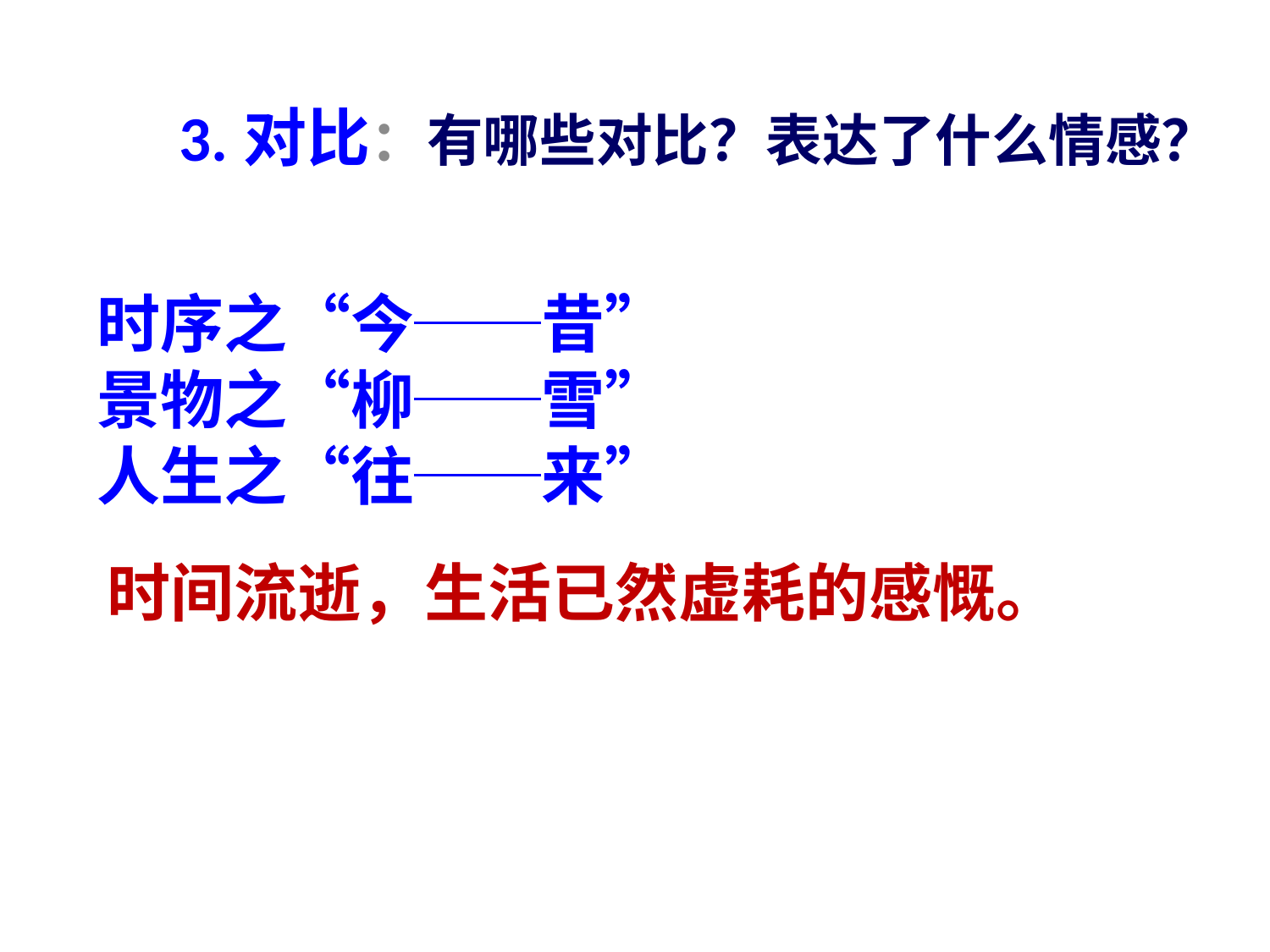

3.对比：有哪些对比？表达了什么情感？

时序之“今──昔”
景物之“柳──雪”
人生之“往──来”
时间流逝，生活已然虚耗的感慨。